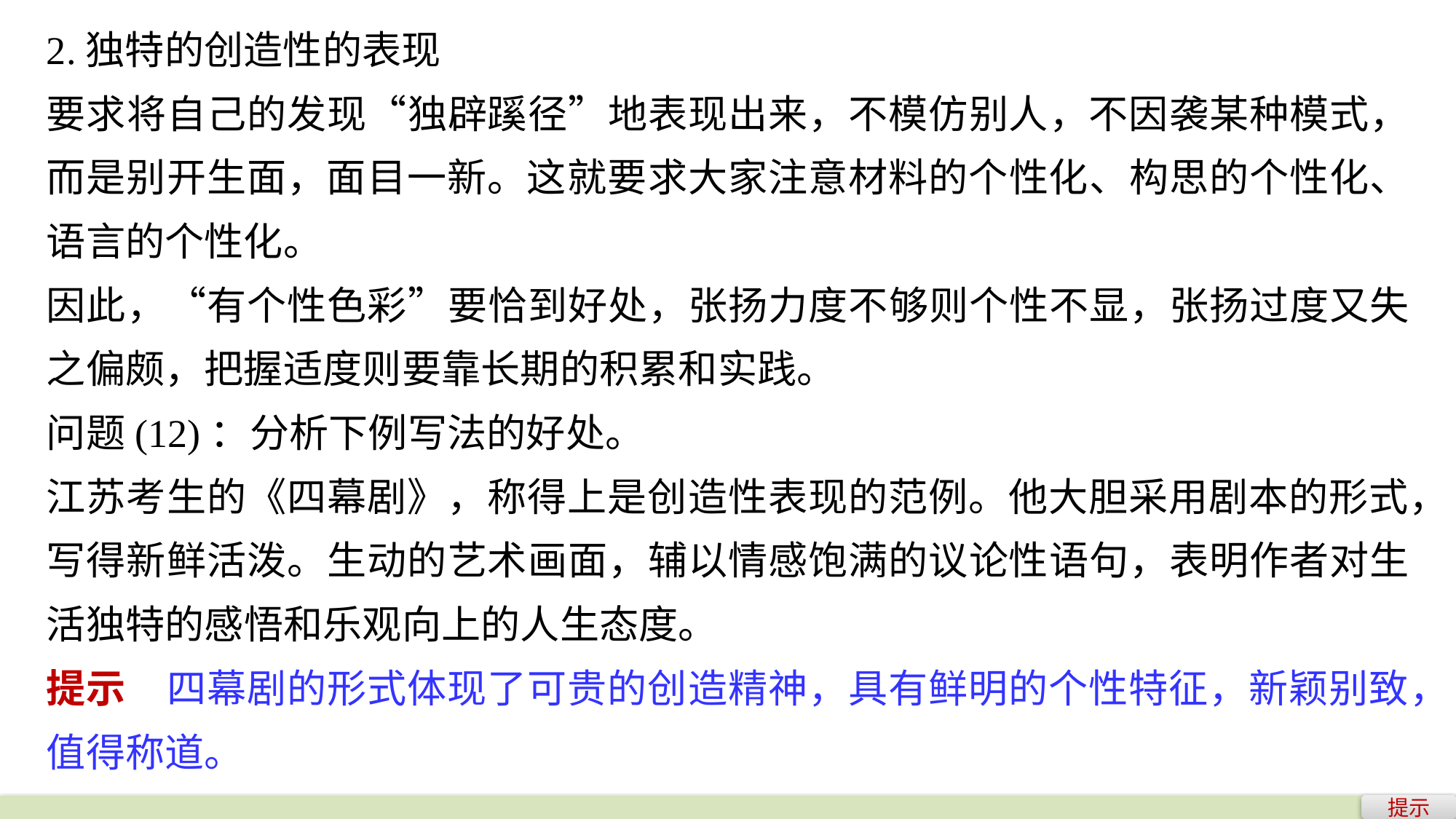

2.独特的创造性的表现
要求将自己的发现“独辟蹊径”地表现出来，不模仿别人，不因袭某种模式，而是别开生面，面目一新。这就要求大家注意材料的个性化、构思的个性化、语言的个性化。
因此，“有个性色彩”要恰到好处，张扬力度不够则个性不显，张扬过度又失之偏颇，把握适度则要靠长期的积累和实践。
问题(12)：分析下例写法的好处。
江苏考生的《四幕剧》，称得上是创造性表现的范例。他大胆采用剧本的形式，写得新鲜活泼。生动的艺术画面，辅以情感饱满的议论性语句，表明作者对生活独特的感悟和乐观向上的人生态度。
提示　四幕剧的形式体现了可贵的创造精神，具有鲜明的个性特征，新颖别致，值得称道。
提示